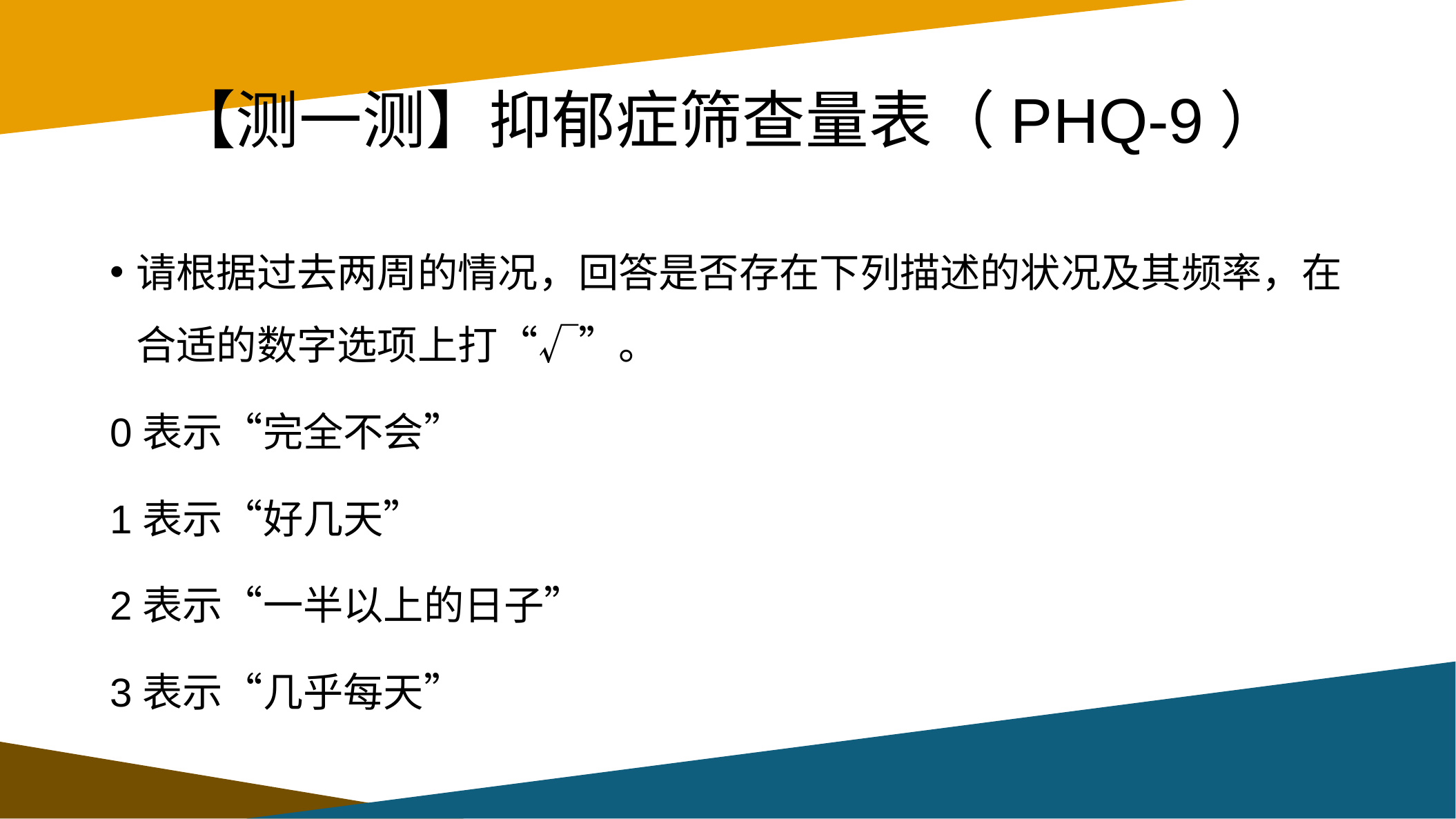

# 【测一测】抑郁症筛查量表（PHQ-9）
请根据过去两周的情况，回答是否存在下列描述的状况及其频率，在合适的数字选项上打“√”。
0表示“完全不会”
1表示“好几天”
2表示“一半以上的日子”
3表示“几乎每天”